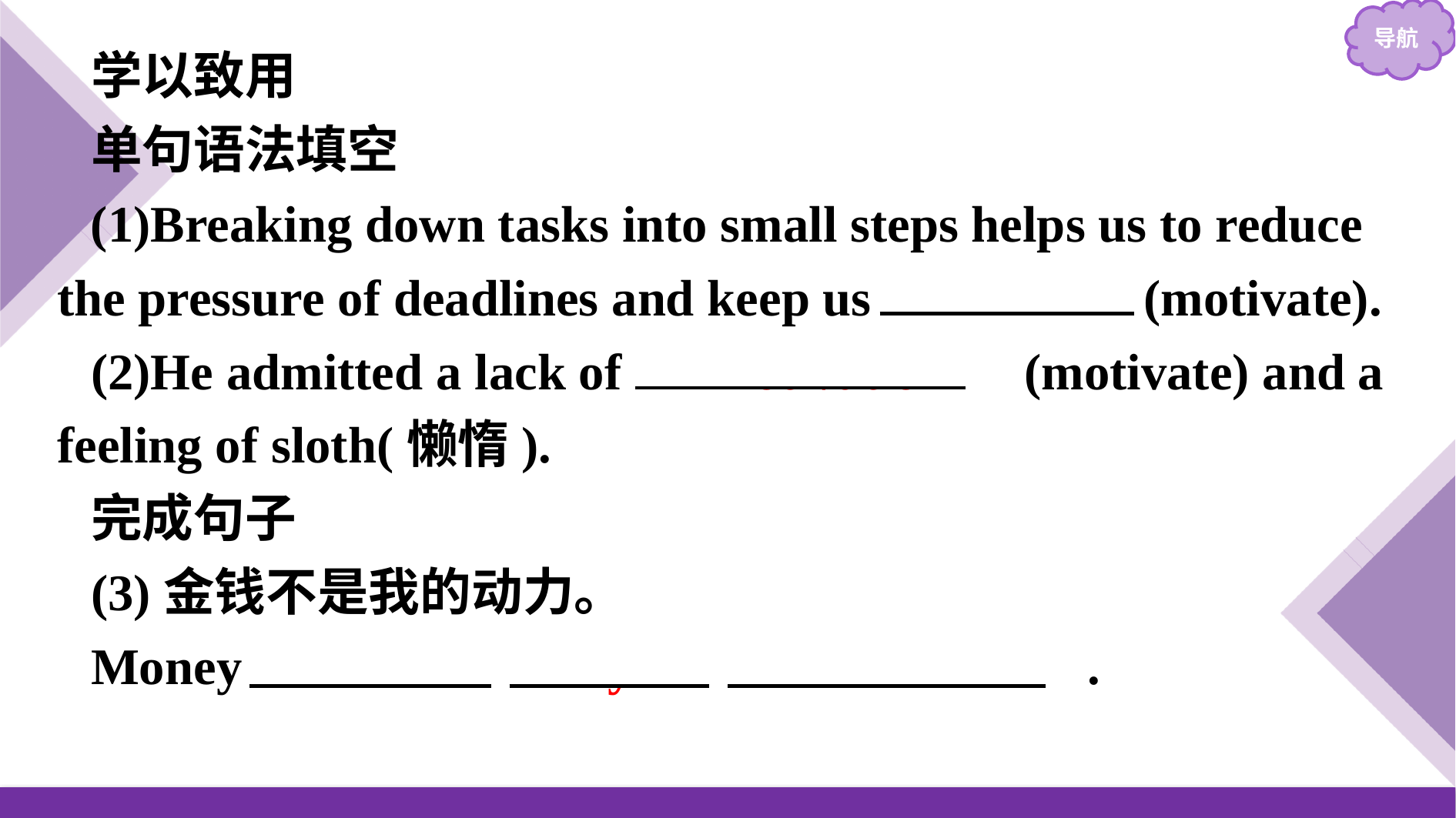

学以致用
单句语法填空
(1)Breaking down tasks into small steps helps us to reduce the pressure of deadlines and keep us  motivated  (motivate).
(2)He admitted a lack of 　motivation　(motivate) and a feeling of sloth(懒惰).
完成句子
(3)金钱不是我的动力。
Money 　isn’t　 　my　 　motivation　.